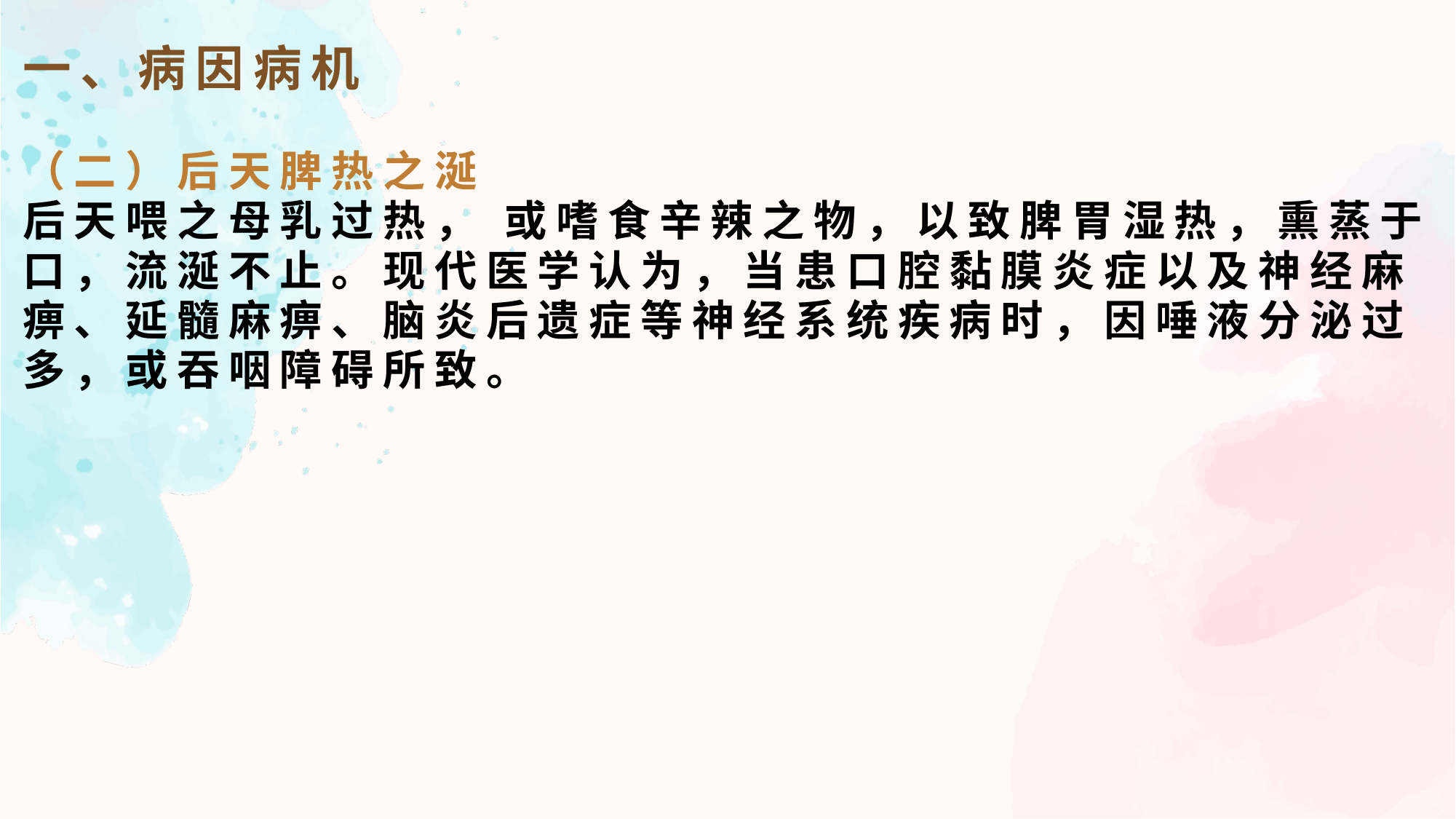

一、病因病机

（二）后天脾热之涎
后天喂之母乳过热， 或嗜食辛辣之物，以致脾胃湿热，熏蒸于口，流涎不止。现代医学认为，当患口腔黏膜炎症以及神经麻痹、延髓麻痹、脑炎后遗症等神经系统疾病时，因唾液分泌过多，或吞咽障碍所致。